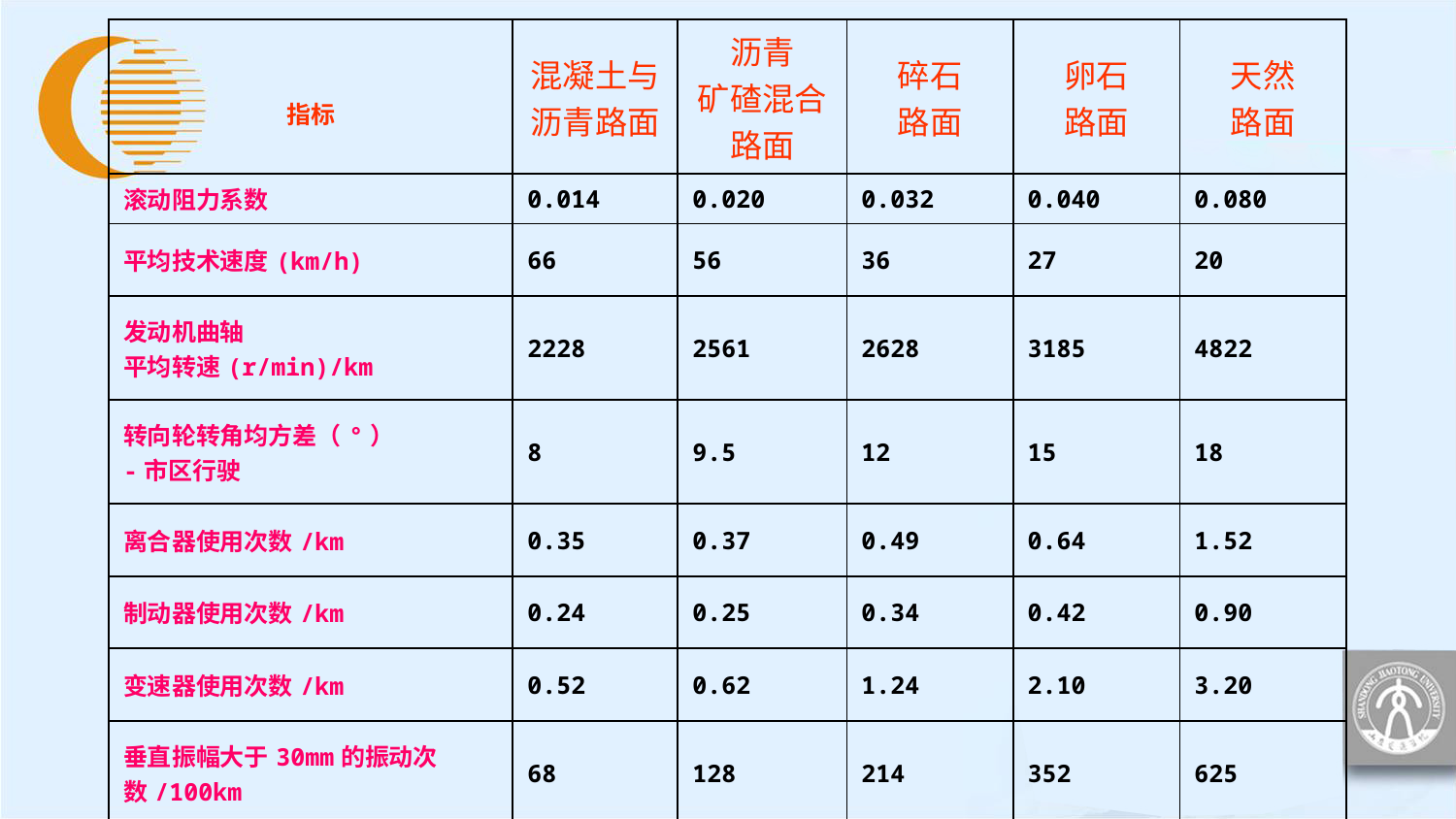

| 指标 | 混凝土与沥青路面 | 沥青 矿碴混合路面 | 碎石 路面 | 卵石 路面 | 天然 路面 |
| --- | --- | --- | --- | --- | --- |
| 滚动阻力系数 | 0.014 | 0.020 | 0.032 | 0.040 | 0.080 |
| 平均技术速度(km/h) | 66 | 56 | 36 | 27 | 20 |
| 发动机曲轴 平均转速(r/min)/km | 2228 | 2561 | 2628 | 3185 | 4822 |
| 转向轮转角均方差（°） -市区行驶 | 8 | 9.5 | 12 | 15 | 18 |
| 离合器使用次数/km | 0.35 | 0.37 | 0.49 | 0.64 | 1.52 |
| 制动器使用次数/km | 0.24 | 0.25 | 0.34 | 0.42 | 0.90 |
| 变速器使用次数/km | 0.52 | 0.62 | 1.24 | 2.10 | 3.20 |
| 垂直振幅大于30mm的振动次数/100km | 68 | 128 | 214 | 352 | 625 |